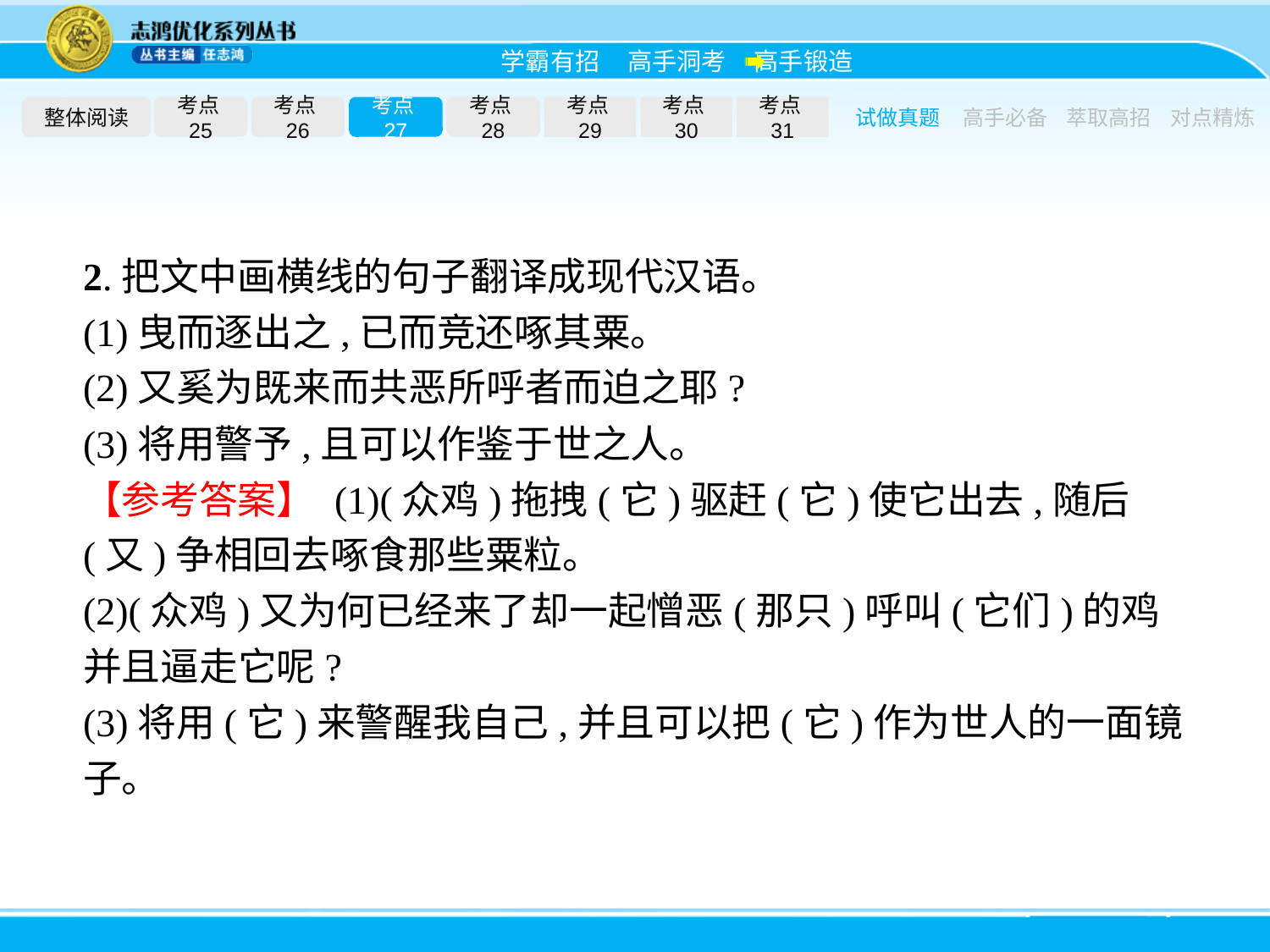

整体阅读
考点25
考点26
考点27
考点28
考点29
考点30
考点31
试做真题
高手必备
萃取高招
对点精炼
2.把文中画横线的句子翻译成现代汉语。
(1)曳而逐出之,已而竞还啄其粟。
(2)又奚为既来而共恶所呼者而迫之耶?
(3)将用警予,且可以作鉴于世之人。
【参考答案】 (1)(众鸡)拖拽(它)驱赶(它)使它出去,随后(又)争相回去啄食那些粟粒。
(2)(众鸡)又为何已经来了却一起憎恶(那只)呼叫(它们)的鸡并且逼走它呢?
(3)将用(它)来警醒我自己,并且可以把(它)作为世人的一面镜子。